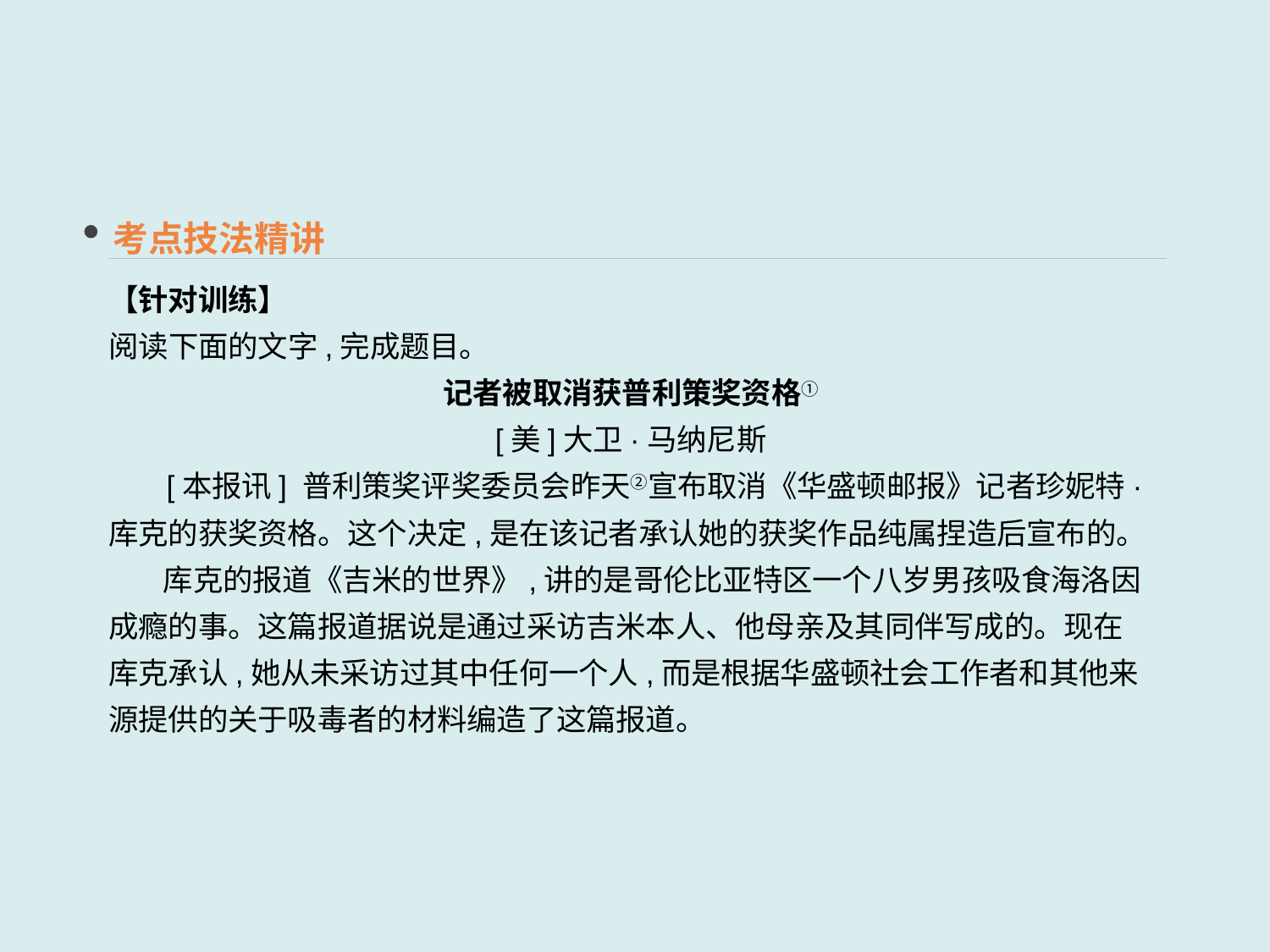

考点技法精讲

【针对训练】
阅读下面的文字,完成题目。
记者被取消获普利策奖资格①
[美]大卫·马纳尼斯
       [本报讯] 普利策奖评奖委员会昨天②宣布取消《华盛顿邮报》记者珍妮特·库克的获奖资格。这个决定,是在该记者承认她的获奖作品纯属捏造后宣布的。
       库克的报道《吉米的世界》,讲的是哥伦比亚特区一个八岁男孩吸食海洛因成瘾的事。这篇报道据说是通过采访吉米本人、他母亲及其同伴写成的。现在库克承认,她从未采访过其中任何一个人,而是根据华盛顿社会工作者和其他来源提供的关于吸毒者的材料编造了这篇报道。